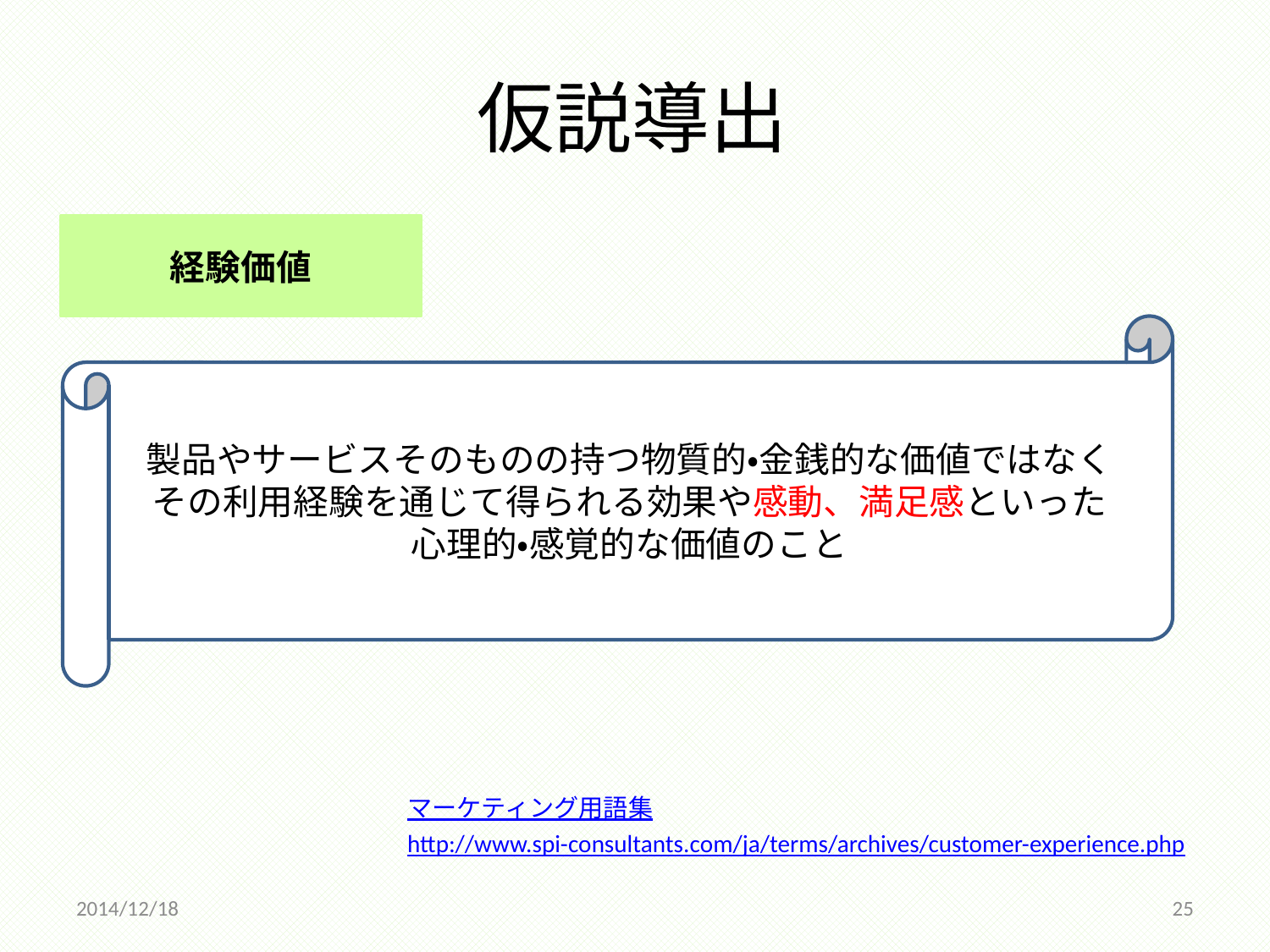

# 仮説導出

経験価値
製品やサービスそのものの持つ物質的・金銭的な価値ではなく
その利用経験を通じて得られる効果や感動、満足感といった
心理的・感覚的な価値のこと
マーケティング用語集
http://www.spi-consultants.com/ja/terms/archives/customer-experience.php

2014/12/18
25